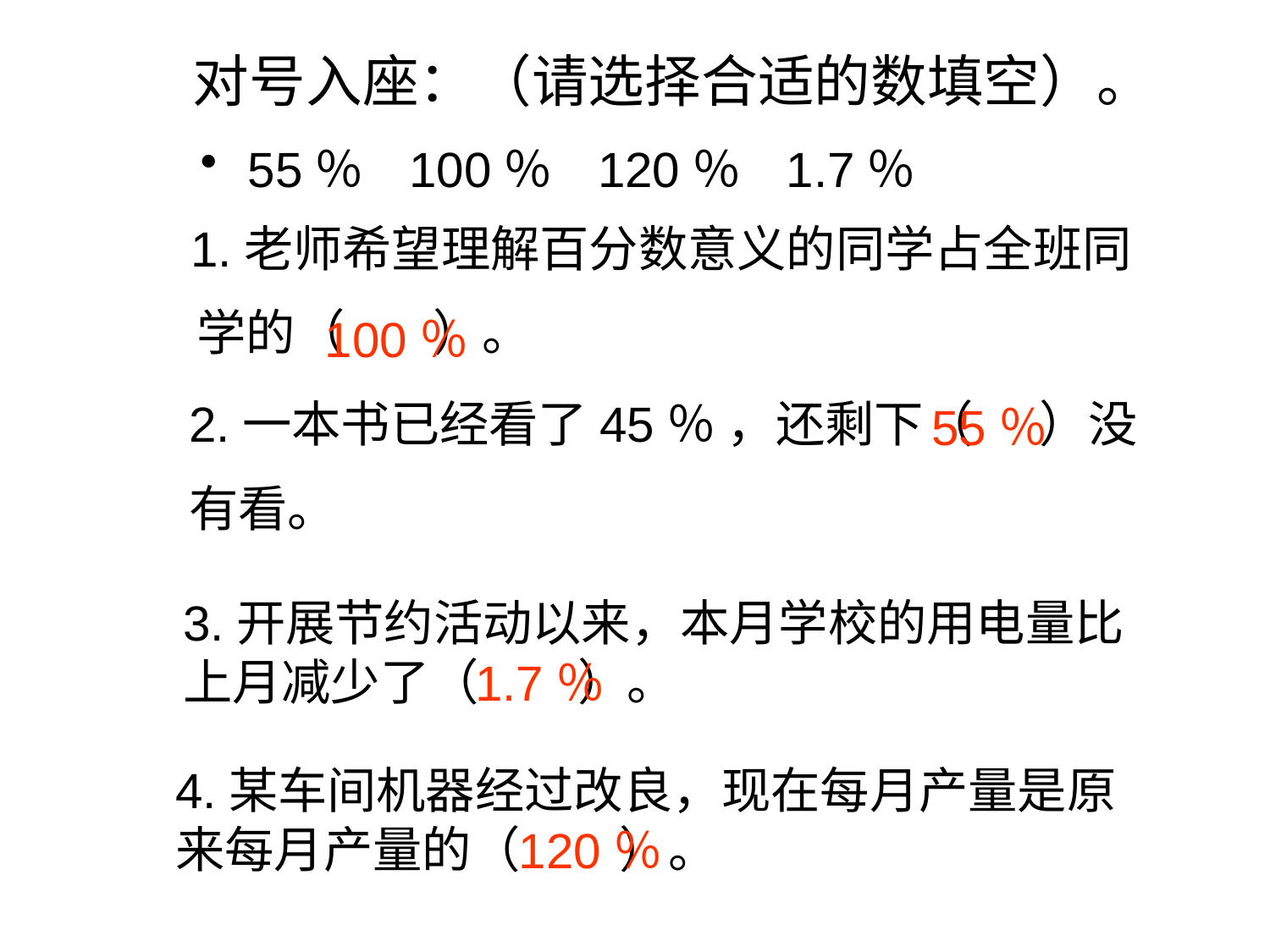

# 对号入座：（请选择合适的数填空）。
55％   100％   120％   1.7％
  1.老师希望理解百分数意义的同学占全班同
  学的（        ）。

100％
2.一本书已经看了45％ ，还剩下（      ）没
有看。
55％

3.开展节约活动以来，本月学校的用电量比
上月减少了（         ）。
1.7％
4.某车间机器经过改良，现在每月产量是原
来每月产量的（         ）。
120％